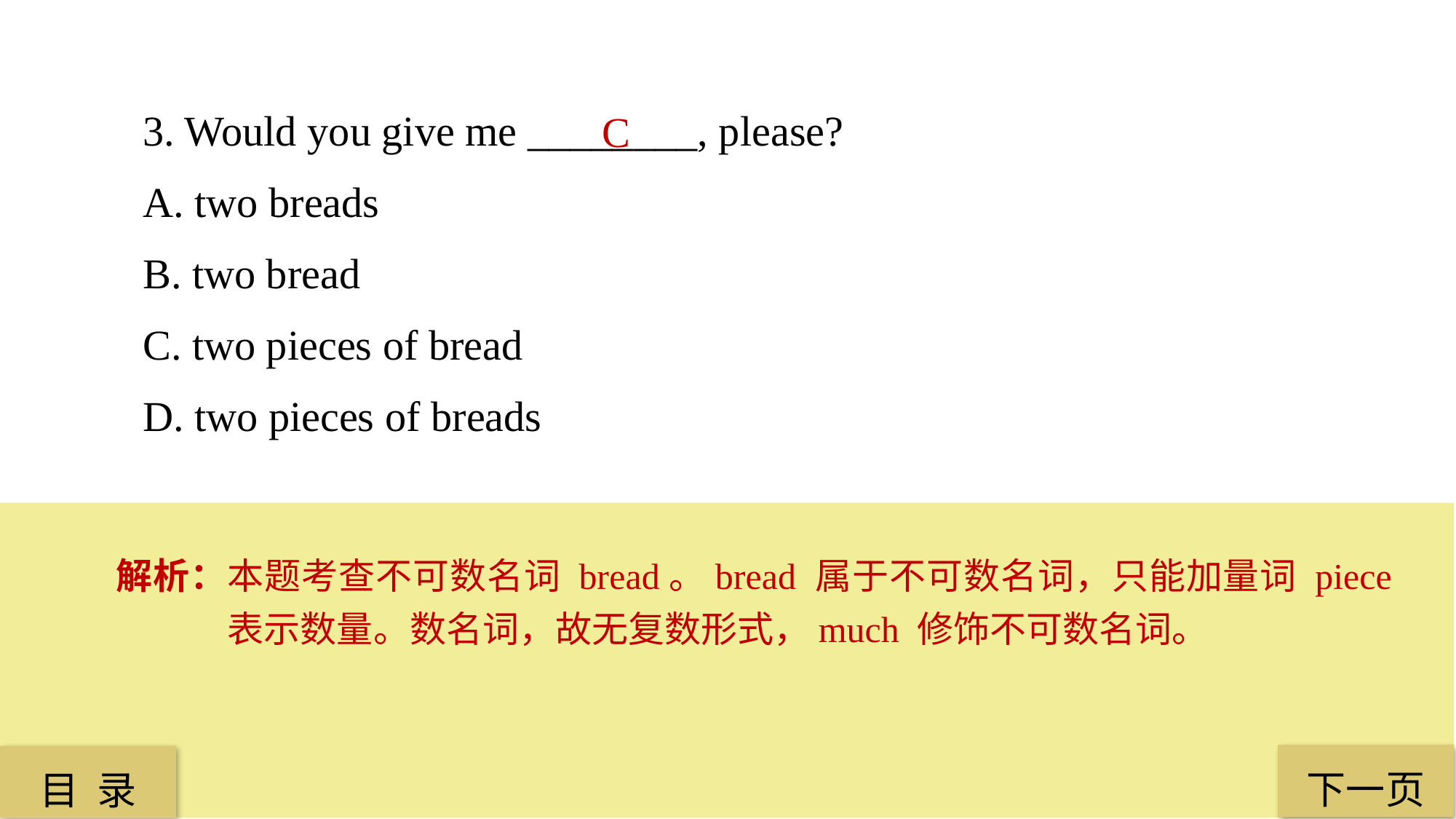

3. Would you give me ________, please?
A. two breads
B. two bread
C. two pieces of bread
D. two pieces of breads
C
解析：本题考查不可数名词 bread。bread 属于不可数名词，只能加量词 piece 表示数量。数名词，故无复数形式，much 修饰不可数名词。